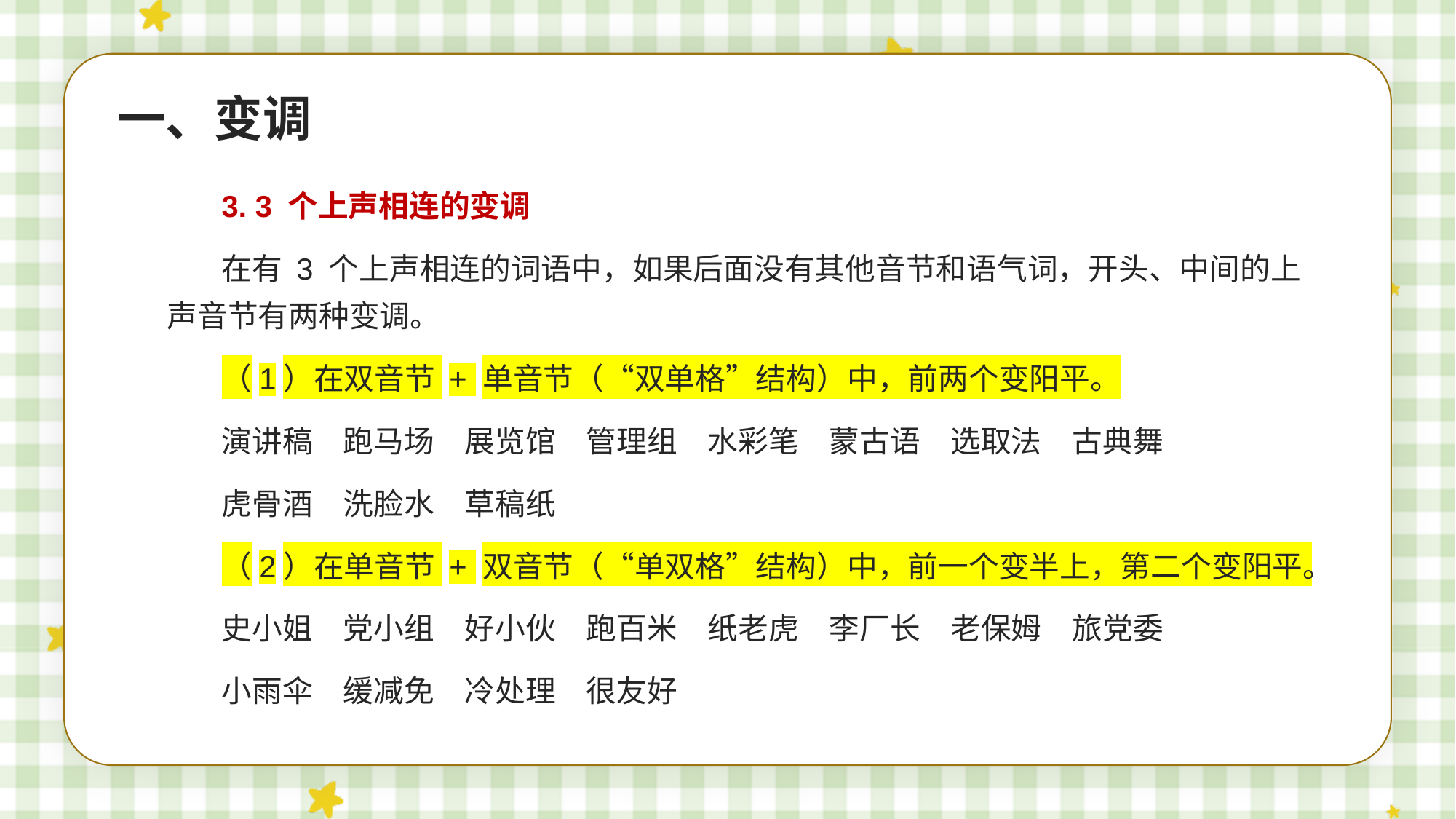

一、变调
3. 3 个上声相连的变调
在有 3 个上声相连的词语中，如果后面没有其他音节和语气词，开头、中间的上声音节有两种变调。
（1）在双音节 + 单音节（“双单格”结构）中，前两个变阳平。
演讲稿　跑马场　展览馆　管理组　水彩笔　蒙古语　选取法　古典舞
虎骨酒　洗脸水　草稿纸
（2）在单音节 + 双音节（“单双格”结构）中，前一个变半上，第二个变阳平。
史小姐　党小组　好小伙　跑百米　纸老虎　李厂长　老保姆　旅党委
小雨伞　缓减免　冷处理　很友好